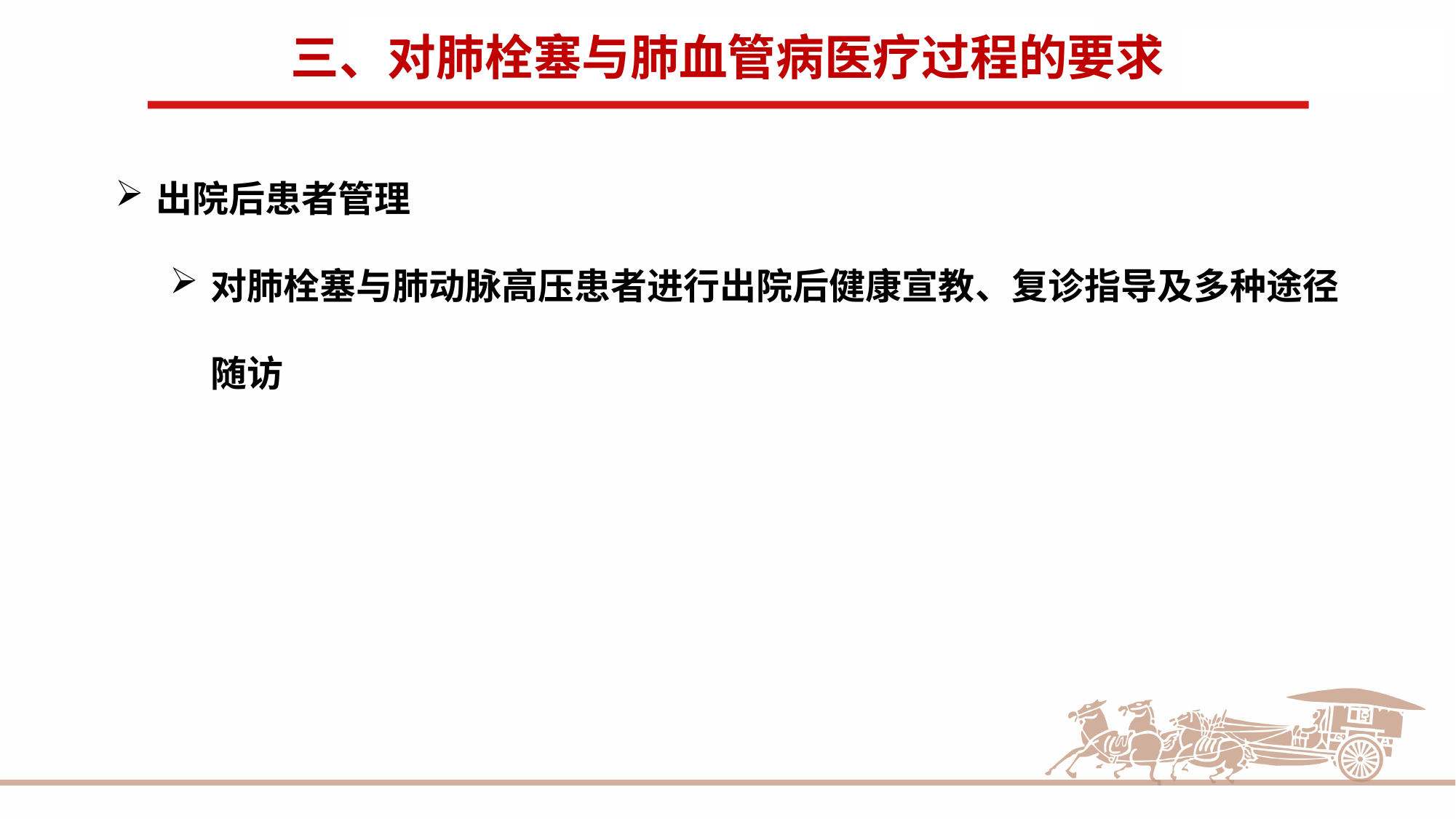

三、对肺栓塞与肺血管病医疗过程的要求
出院后患者管理
对肺栓塞与肺动脉高压患者进行出院后健康宣教、复诊指导及多种途径随访